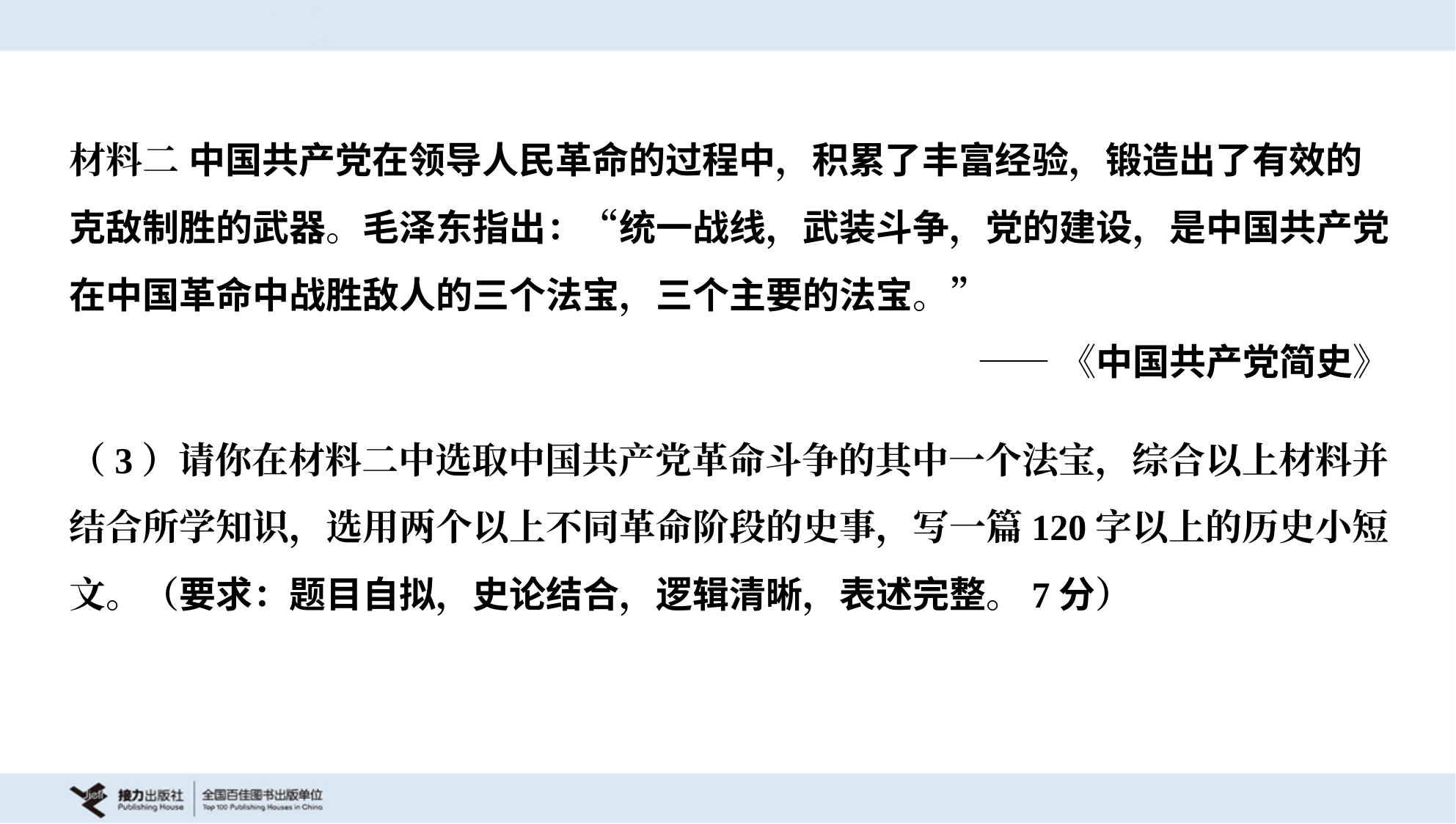

材料二 中国共产党在领导人民革命的过程中，积累了丰富经验，锻造出了有效的
克敌制胜的武器。毛泽东指出：“统一战线，武装斗争，党的建设，是中国共产党
在中国革命中战胜敌人的三个法宝，三个主要的法宝。”
——《中国共产党简史》
（3）请你在材料二中选取中国共产党革命斗争的其中一个法宝，综合以上材料并
结合所学知识，选用两个以上不同革命阶段的史事，写一篇120字以上的历史小短
文。（要求：题目自拟，史论结合，逻辑清晰，表述完整。7分）